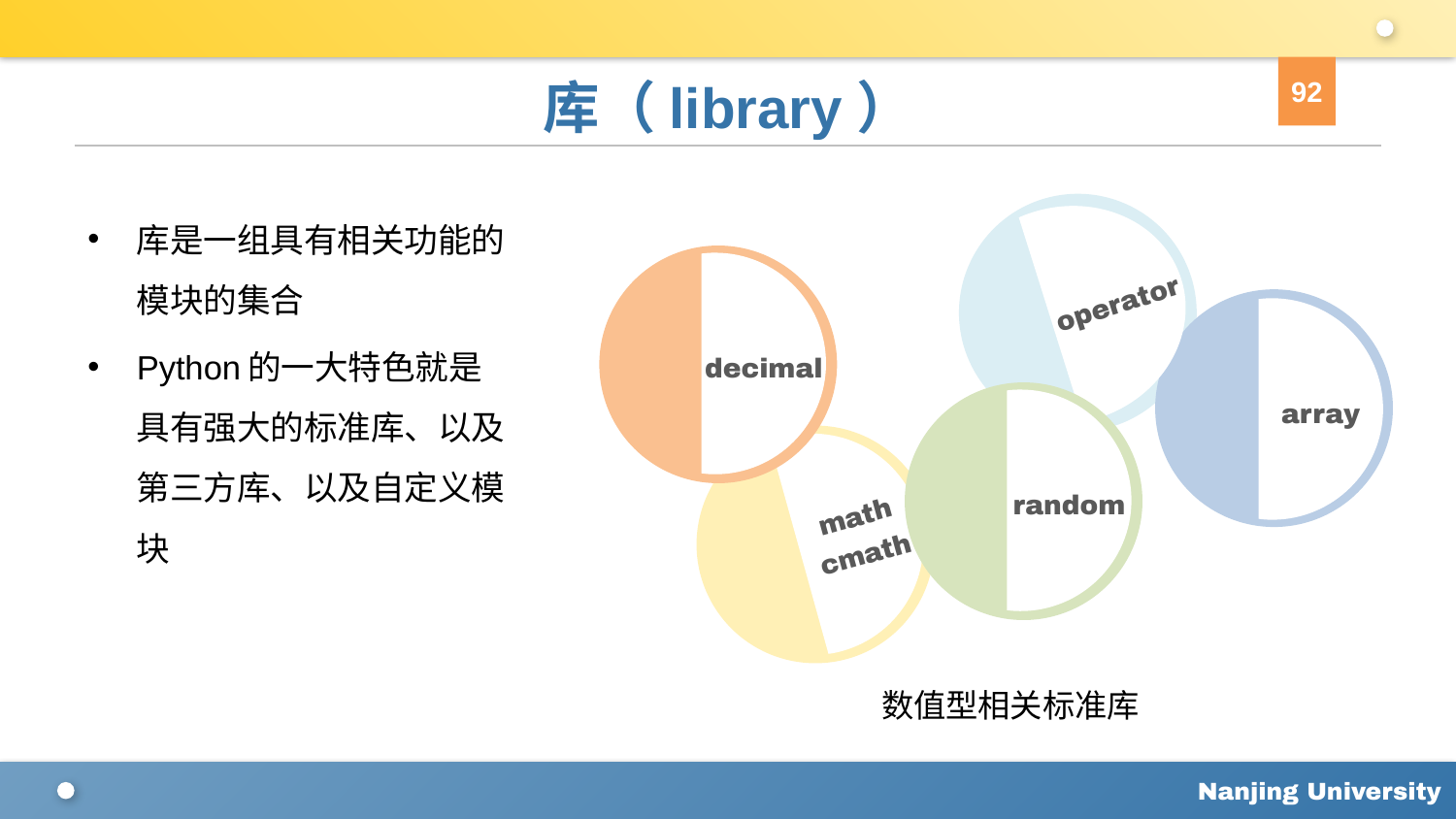

92
# 库（library）
库是一组具有相关功能的模块的集合
Python的一大特色就是具有强大的标准库、以及第三方库、以及自定义模块

operator

decimal

array

random
math
cmath

数值型相关标准库